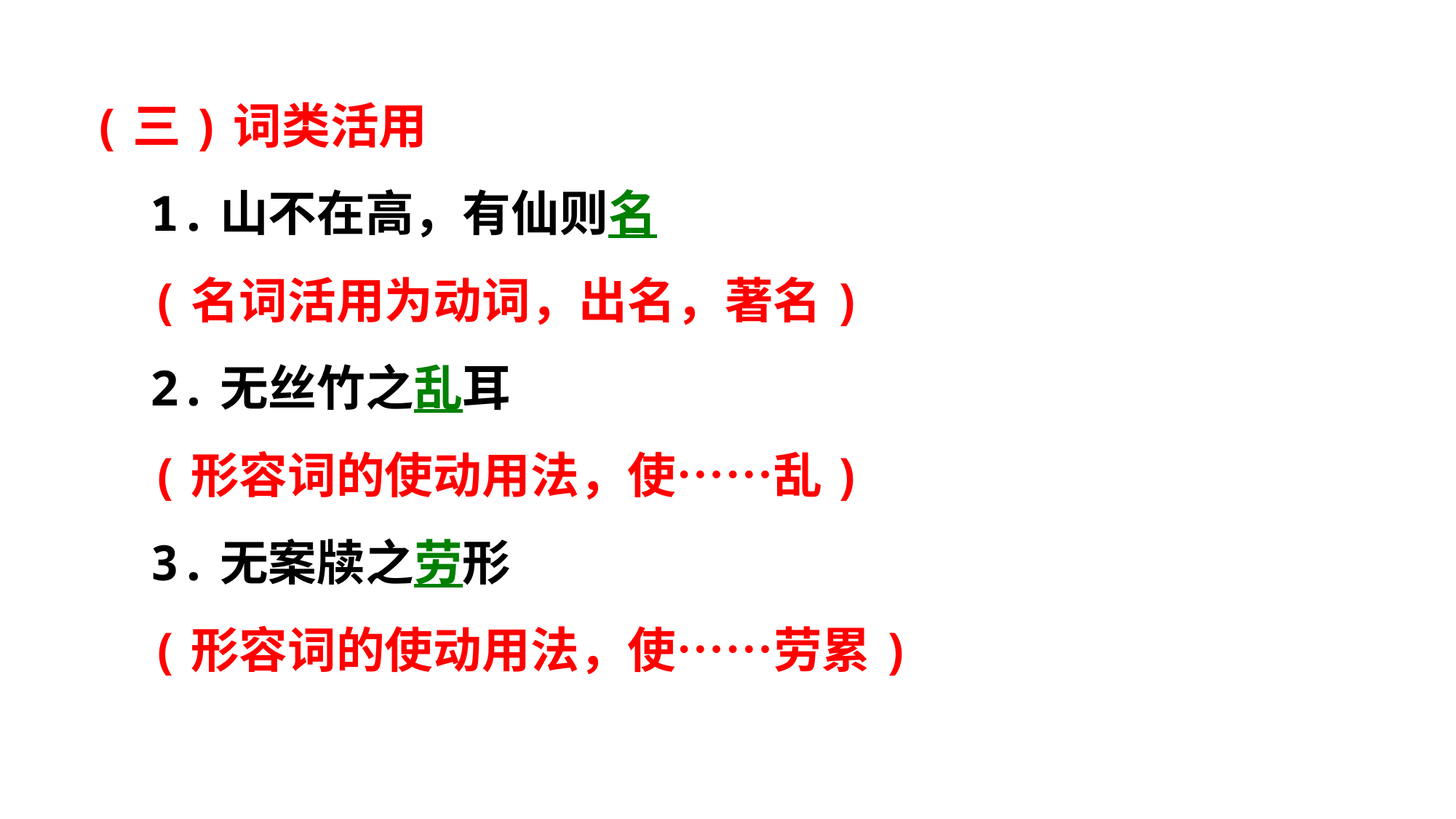

(三)词类活用
  1.山不在高，有仙则名
  (名词活用为动词，出名，著名)
  2.无丝竹之乱耳
  (形容词的使动用法，使……乱)
  3.无案牍之劳形
  (形容词的使动用法，使……劳累)